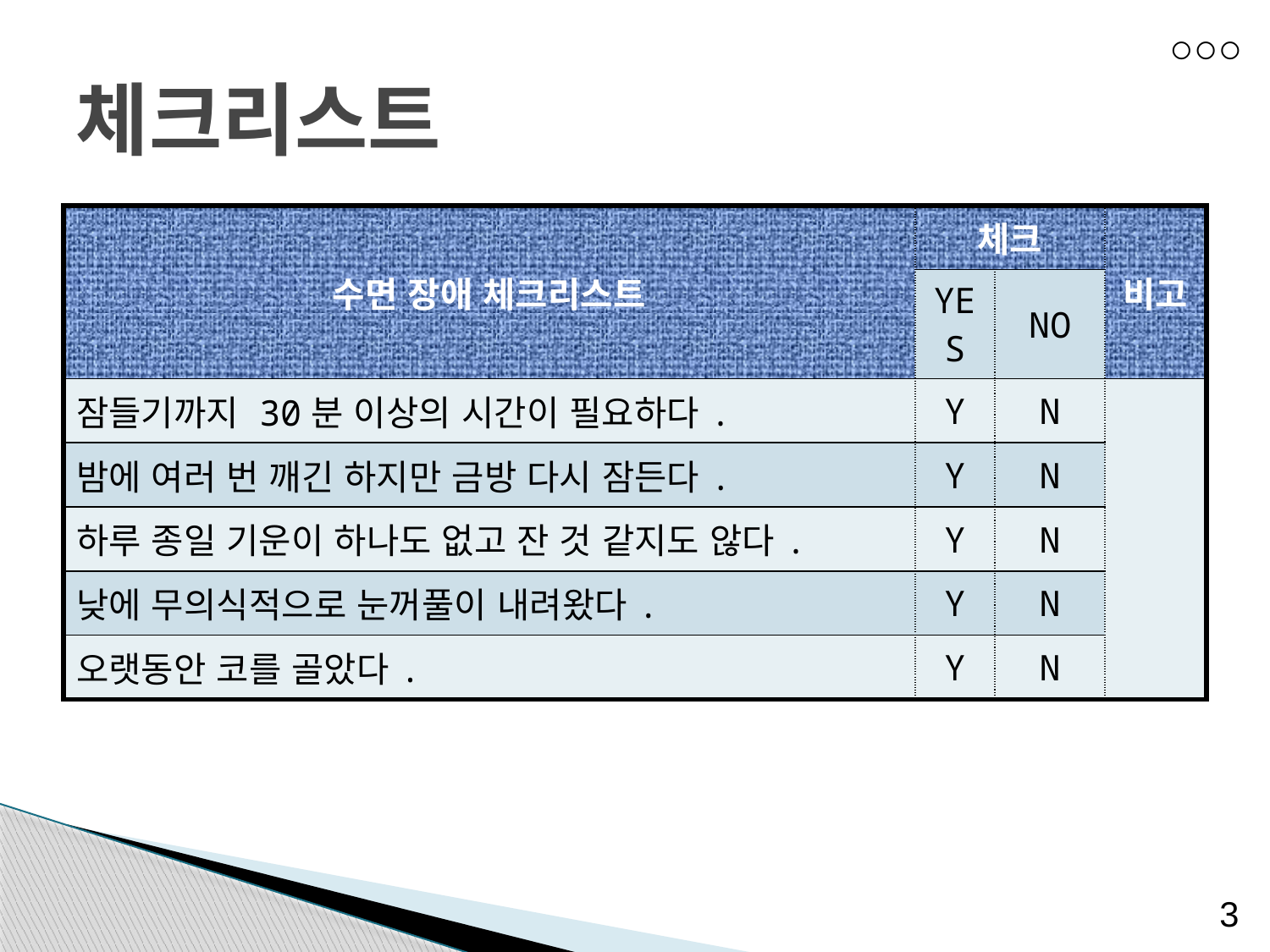

# 체크리스트
| 수면 장애 체크리스트 | 체크 |  | 비고 |
| --- | --- | --- | --- |
|  | YES | NO |  |
| 잠들기까지 30분 이상의 시간이 필요하다. | Y | N |  |
| 밤에 여러 번 깨긴 하지만 금방 다시 잠든다. | Y | N |  |
| 하루 종일 기운이 하나도 없고 잔 것 같지도 않다. | Y | N |  |
| 낮에 무의식적으로 눈꺼풀이 내려왔다. | Y | N |  |
| 오랫동안 코를 골았다. | Y | N |  |
3